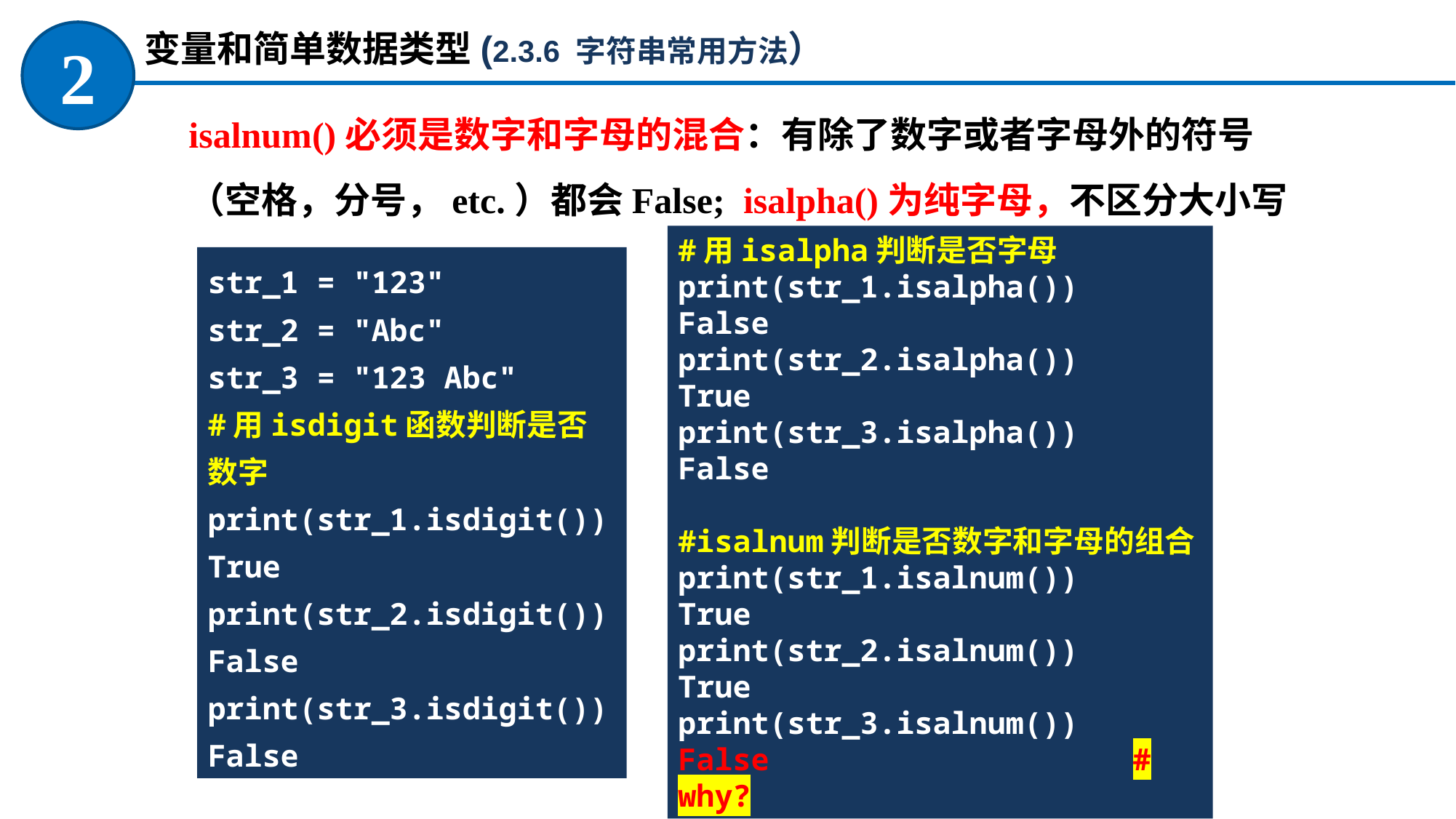

变量和简单数据类型(2.3.6 字符串常用方法）
2
isalnum()必须是数字和字母的混合：有除了数字或者字母外的符号（空格，分号，etc.）都会False;  isalpha()为纯字母，不区分大小写
#用isalpha判断是否字母
print(str_1.isalpha())
False
print(str_2.isalpha())
True
print(str_3.isalpha())
False

#isalnum判断是否数字和字母的组合
print(str_1.isalnum())
True
print(str_2.isalnum())
True
print(str_3.isalnum())
False                    # why?
str_1 = "123"
str_2 = "Abc"
str_3 = "123 Abc"
#用isdigit函数判断是否数字
print(str_1.isdigit())
True
print(str_2.isdigit())
False
print(str_3.isdigit())
False